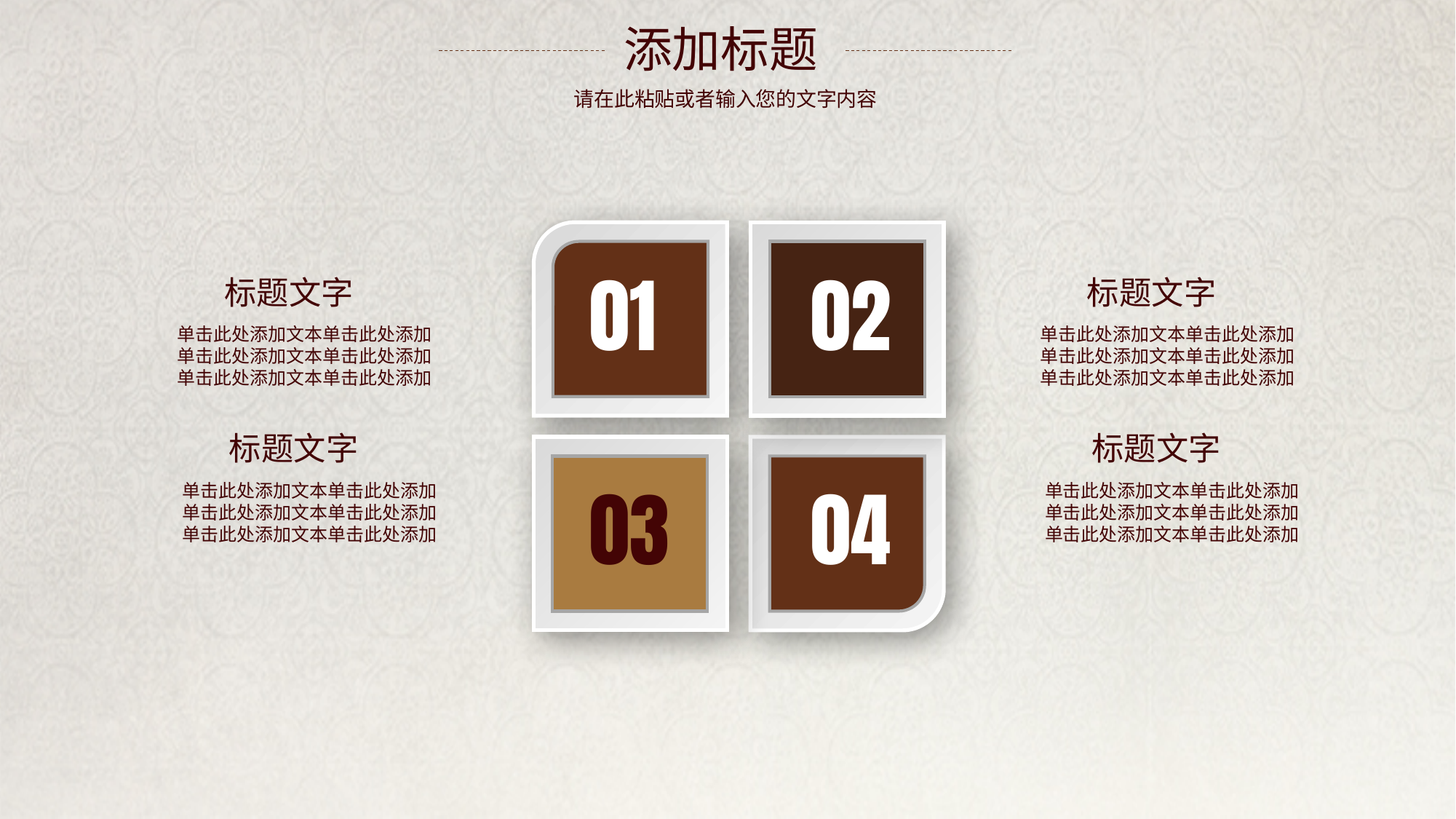

添加标题
请在此粘贴或者输入您的文字内容

01
02
标题文字
单击此处添加文本单击此处添加
单击此处添加文本单击此处添加
单击此处添加文本单击此处添加
标题文字
单击此处添加文本单击此处添加
单击此处添加文本单击此处添加
单击此处添加文本单击此处添加
标题文字
单击此处添加文本单击此处添加
单击此处添加文本单击此处添加
单击此处添加文本单击此处添加
标题文字
单击此处添加文本单击此处添加
单击此处添加文本单击此处添加
单击此处添加文本单击此处添加

03
04